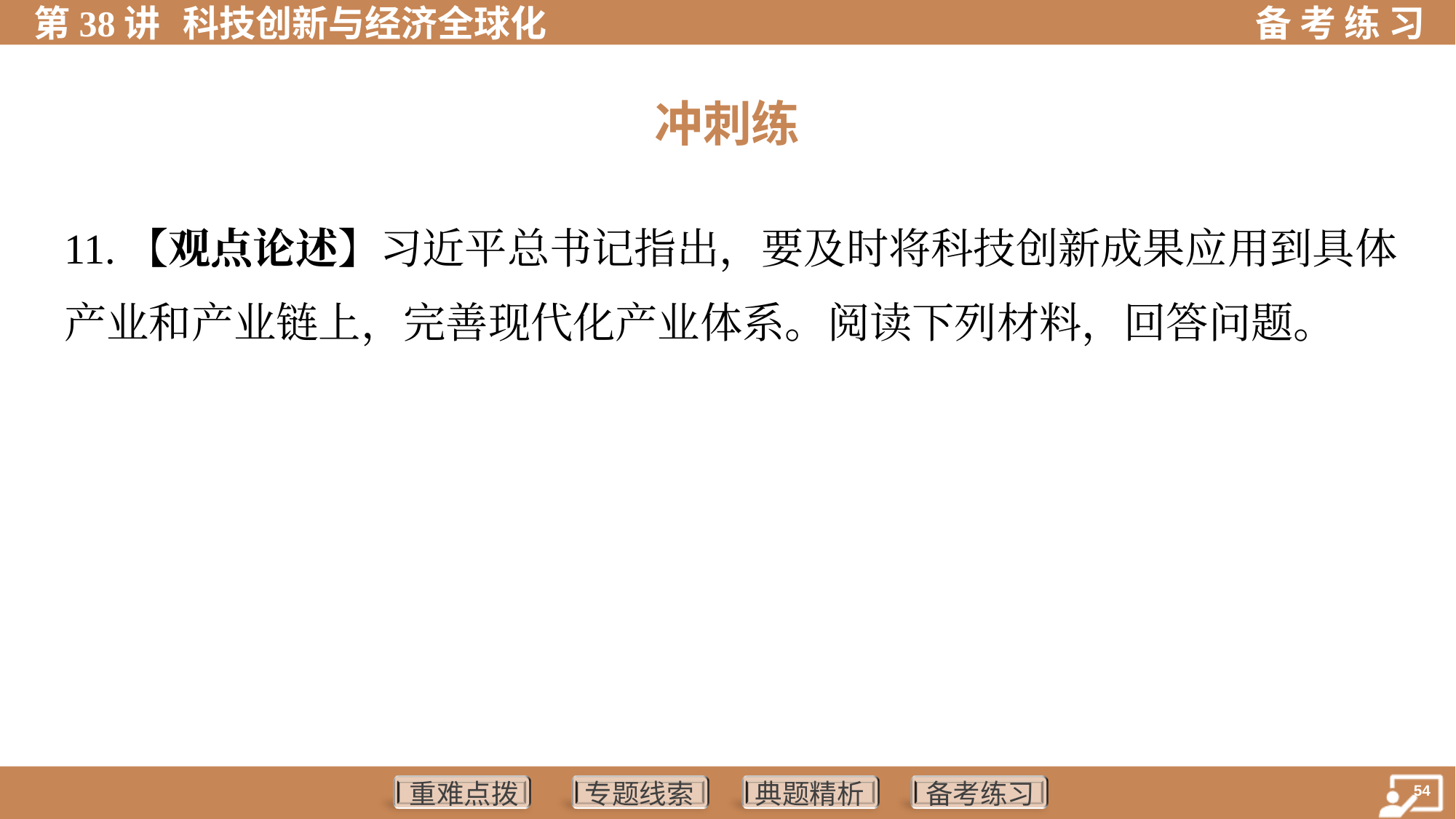

冲刺练
11.【观点论述】习近平总书记指出，要及时将科技创新成果应用到具体
产业和产业链上，完善现代化产业体系。阅读下列材料，回答问题。